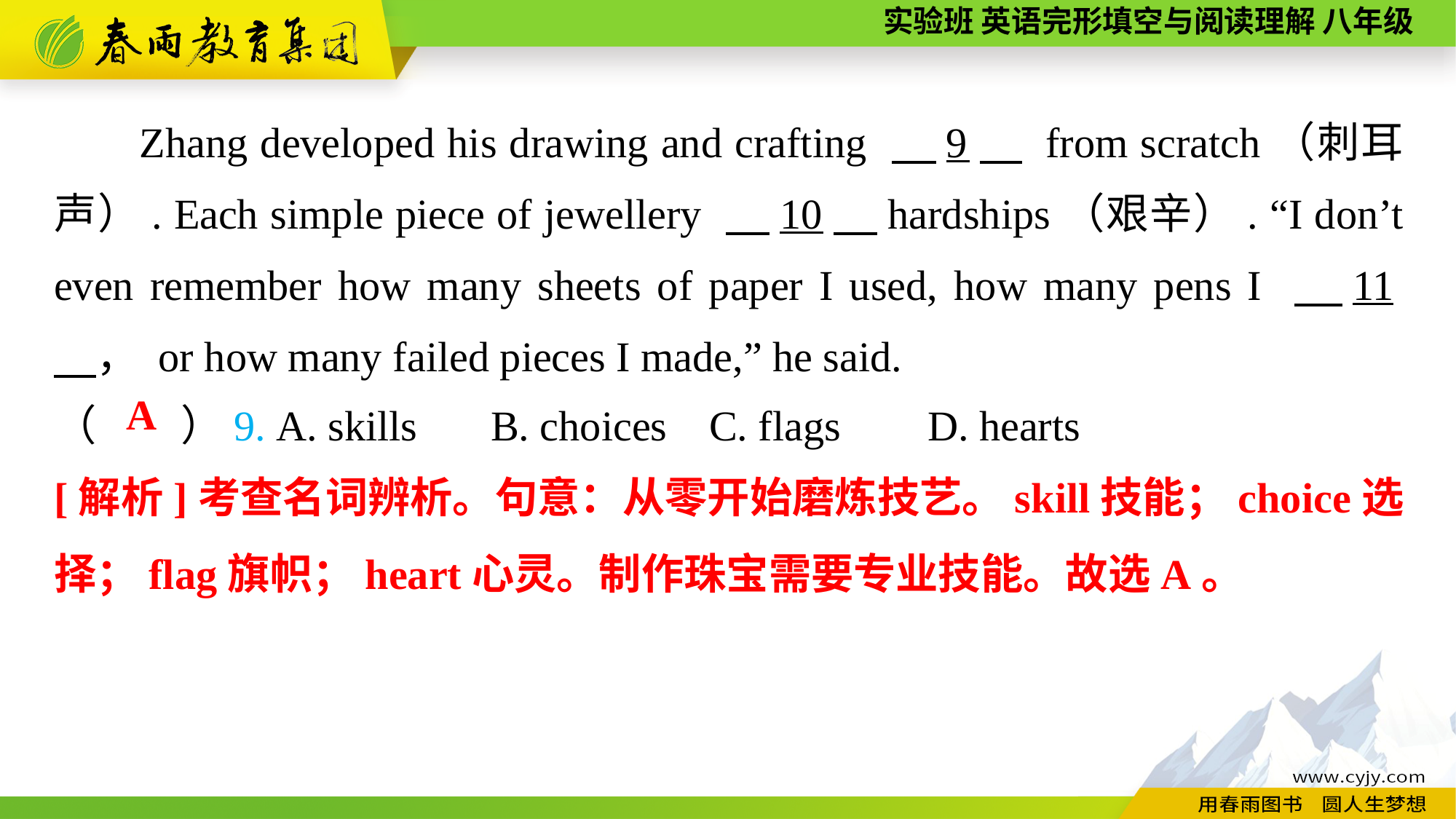

Zhang developed his drawing and crafting 　9　 from scratch（刺耳声）. Each simple piece of jewellery 　10，hardships（艰辛）. “I don’t even remember how many sheets of paper I used, how many pens I 　11　， or how many failed pieces I made,” he said.
（　　）9. A. skills	B. choices	C. flags	D. hearts
A
[解析]考查名词辨析。句意：从零开始磨炼技艺。skill技能；choice选择；flag旗帜；heart心灵。制作珠宝需要专业技能。故选A。